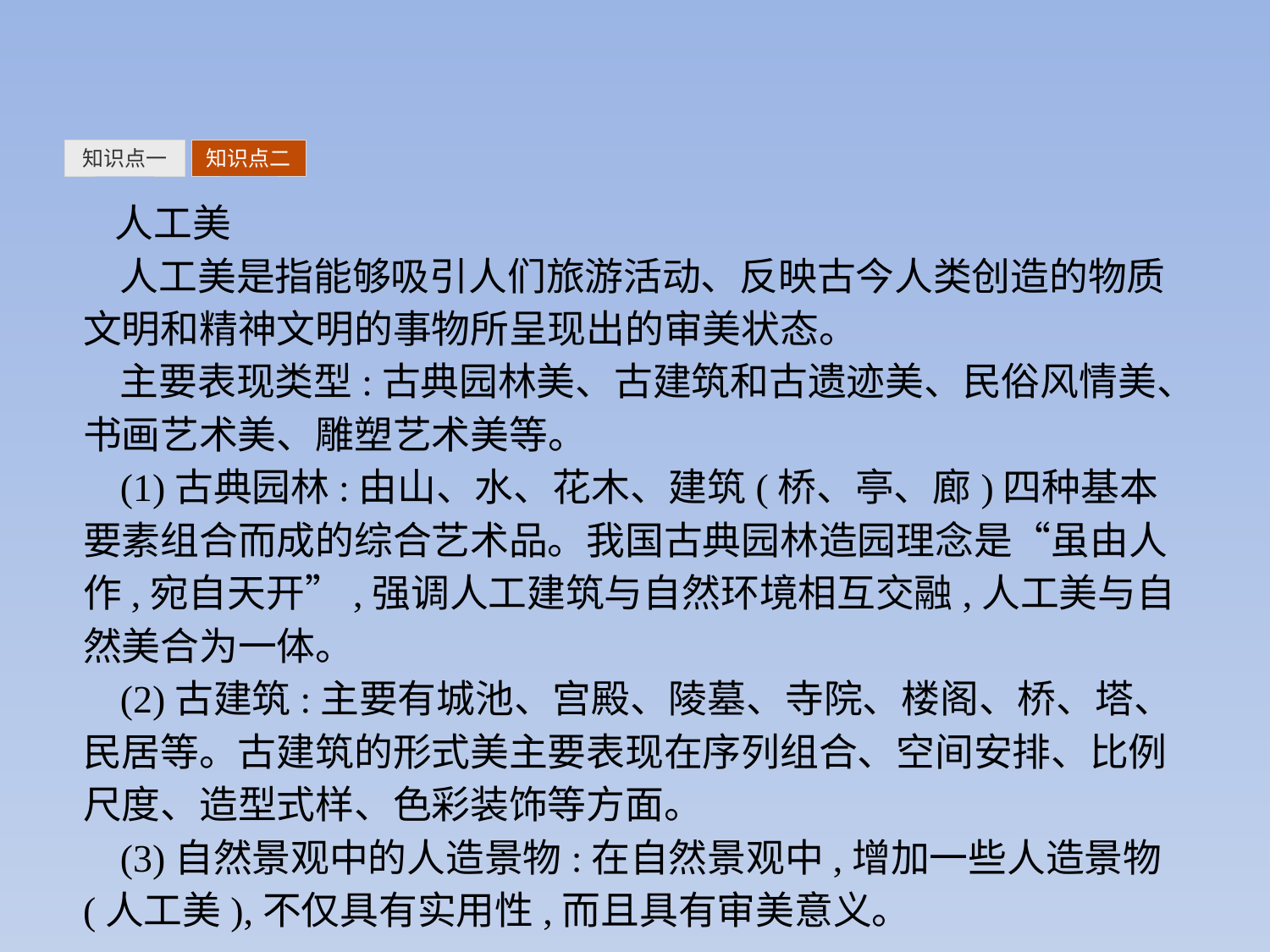

知识点一
知识点二
人工美
人工美是指能够吸引人们旅游活动、反映古今人类创造的物质文明和精神文明的事物所呈现出的审美状态。
主要表现类型:古典园林美、古建筑和古遗迹美、民俗风情美、书画艺术美、雕塑艺术美等。
(1)古典园林:由山、水、花木、建筑(桥、亭、廊)四种基本要素组合而成的综合艺术品。我国古典园林造园理念是“虽由人作,宛自天开”,强调人工建筑与自然环境相互交融,人工美与自然美合为一体。
(2)古建筑:主要有城池、宫殿、陵墓、寺院、楼阁、桥、塔、民居等。古建筑的形式美主要表现在序列组合、空间安排、比例尺度、造型式样、色彩装饰等方面。
(3)自然景观中的人造景物:在自然景观中,增加一些人造景物(人工美),不仅具有实用性,而且具有审美意义。